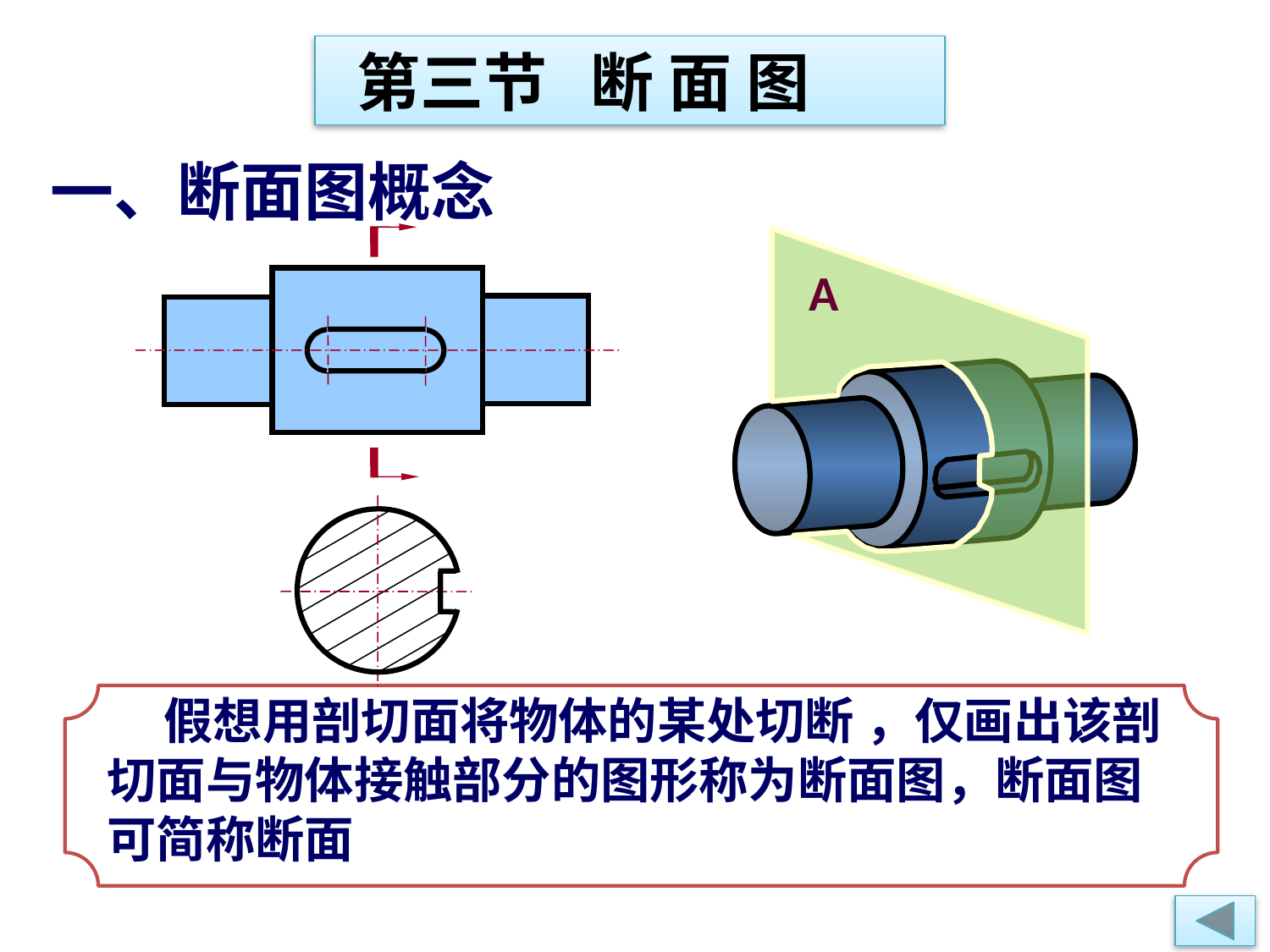

第三节   断 面 图
一、断面图概念

A

    假想用剖切面将物体的某处切断 ，仅画出该剖切面与物体接触部分的图形称为断面图，断面图可简称断面